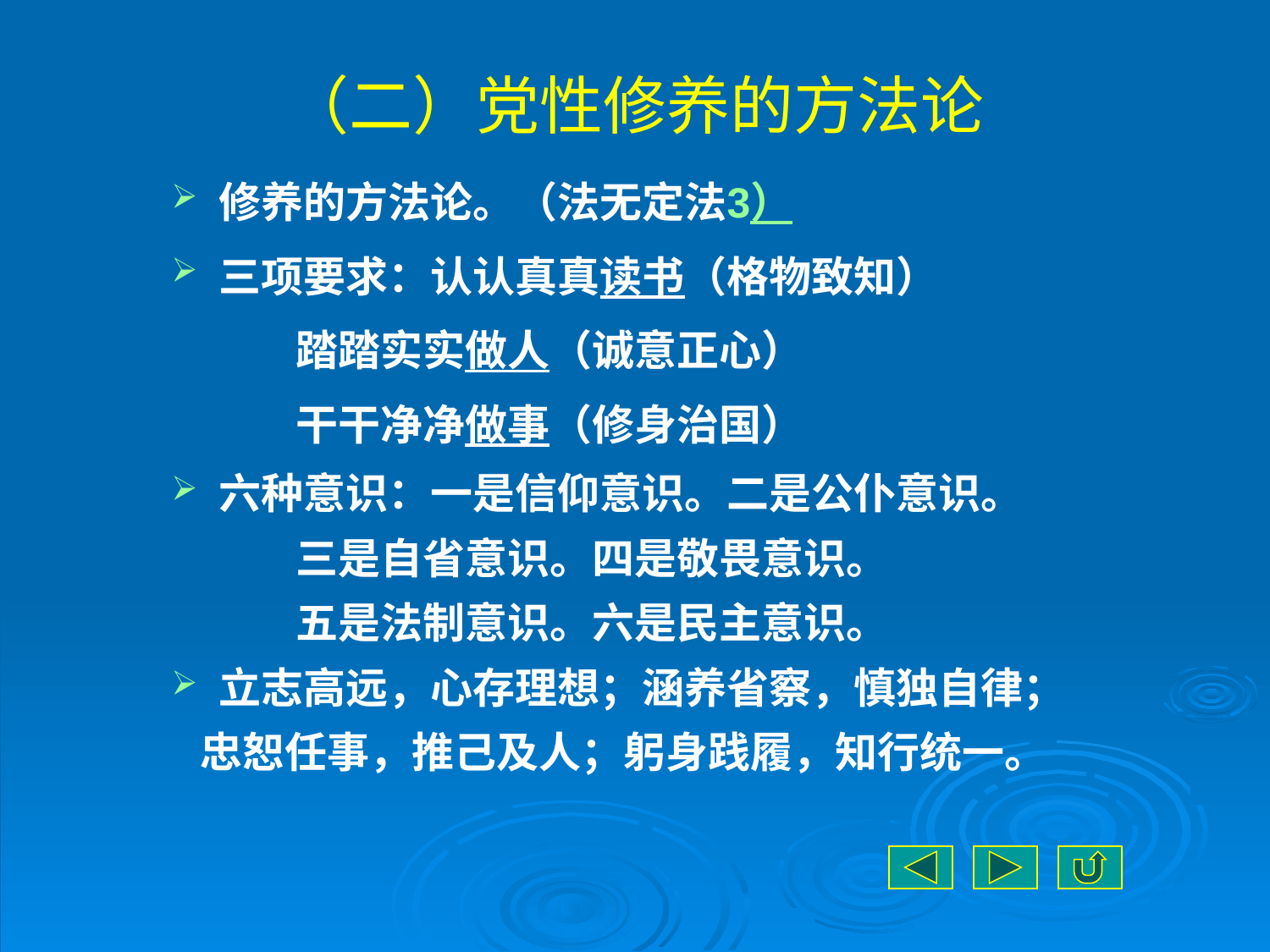

# （二）党性修养的方法论
修养的方法论。（法无定法3）
三项要求：认认真真读书（格物致知）
            踏踏实实做人（诚意正心）
            干干净净做事（修身治国）
六种意识：一是信仰意识。二是公仆意识。
            三是自省意识。四是敬畏意识。
            五是法制意识。六是民主意识。
立志高远，心存理想；涵养省察，慎独自律；
  忠恕任事，推己及人；躬身践履，知行统一。